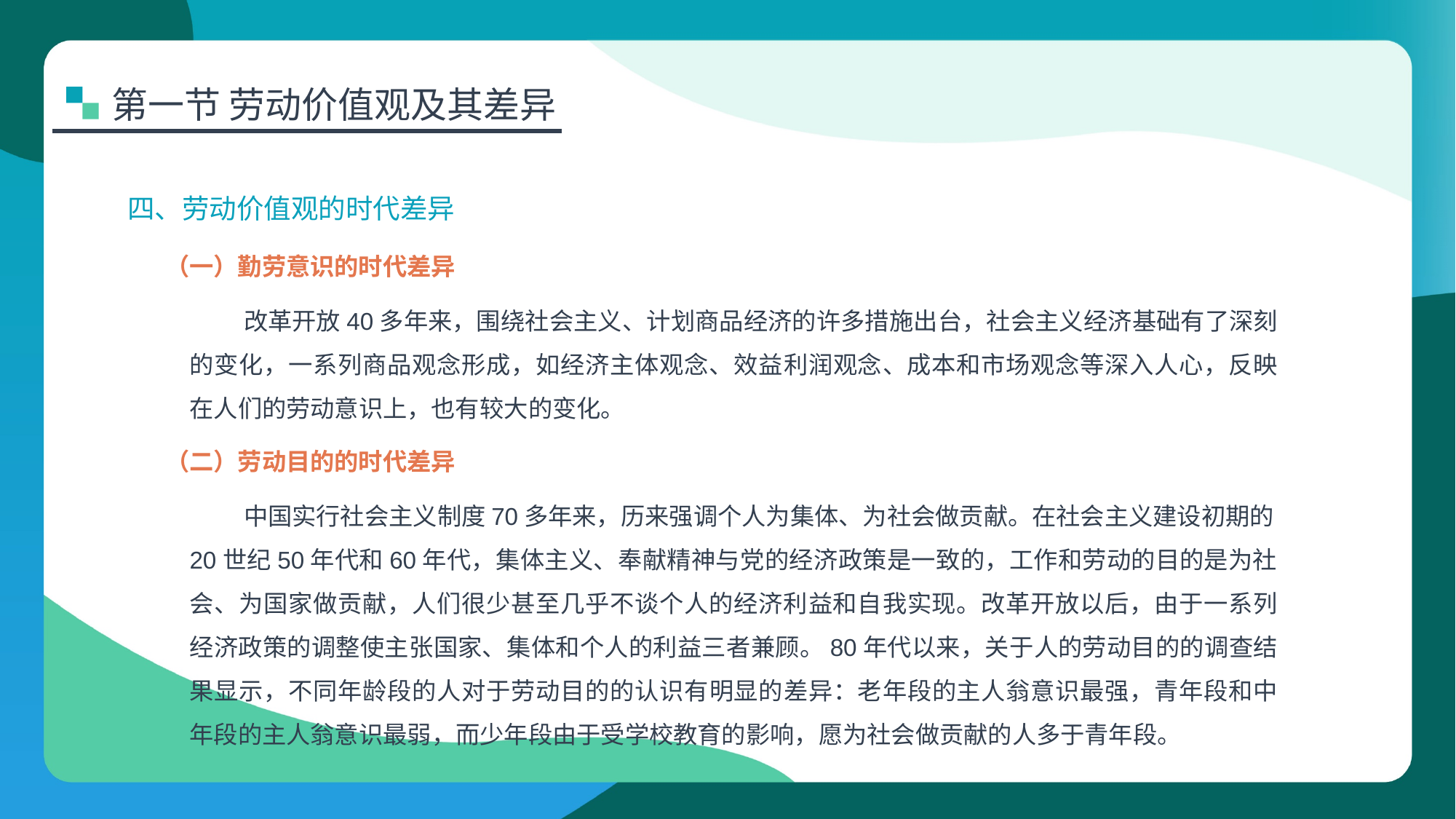

第一节 劳动价值观及其差异

四、劳动价值观的时代差异
（一）勤劳意识的时代差异
改革开放40多年来，围绕社会主义、计划商品经济的许多措施出台，社会主义经济基础有了深刻的变化，一系列商品观念形成，如经济主体观念、效益利润观念、成本和市场观念等深入人心，反映在人们的劳动意识上，也有较大的变化。
（二）劳动目的的时代差异
中国实行社会主义制度70多年来，历来强调个人为集体、为社会做贡献。在社会主义建设初期的20世纪50年代和60年代，集体主义、奉献精神与党的经济政策是一致的，工作和劳动的目的是为社会、为国家做贡献，人们很少甚至几乎不谈个人的经济利益和自我实现。改革开放以后，由于一系列经济政策的调整使主张国家、集体和个人的利益三者兼顾。80年代以来，关于人的劳动目的的调查结果显示，不同年龄段的人对于劳动目的的认识有明显的差异：老年段的主人翁意识最强，青年段和中年段的主人翁意识最弱，而少年段由于受学校教育的影响，愿为社会做贡献的人多于青年段。